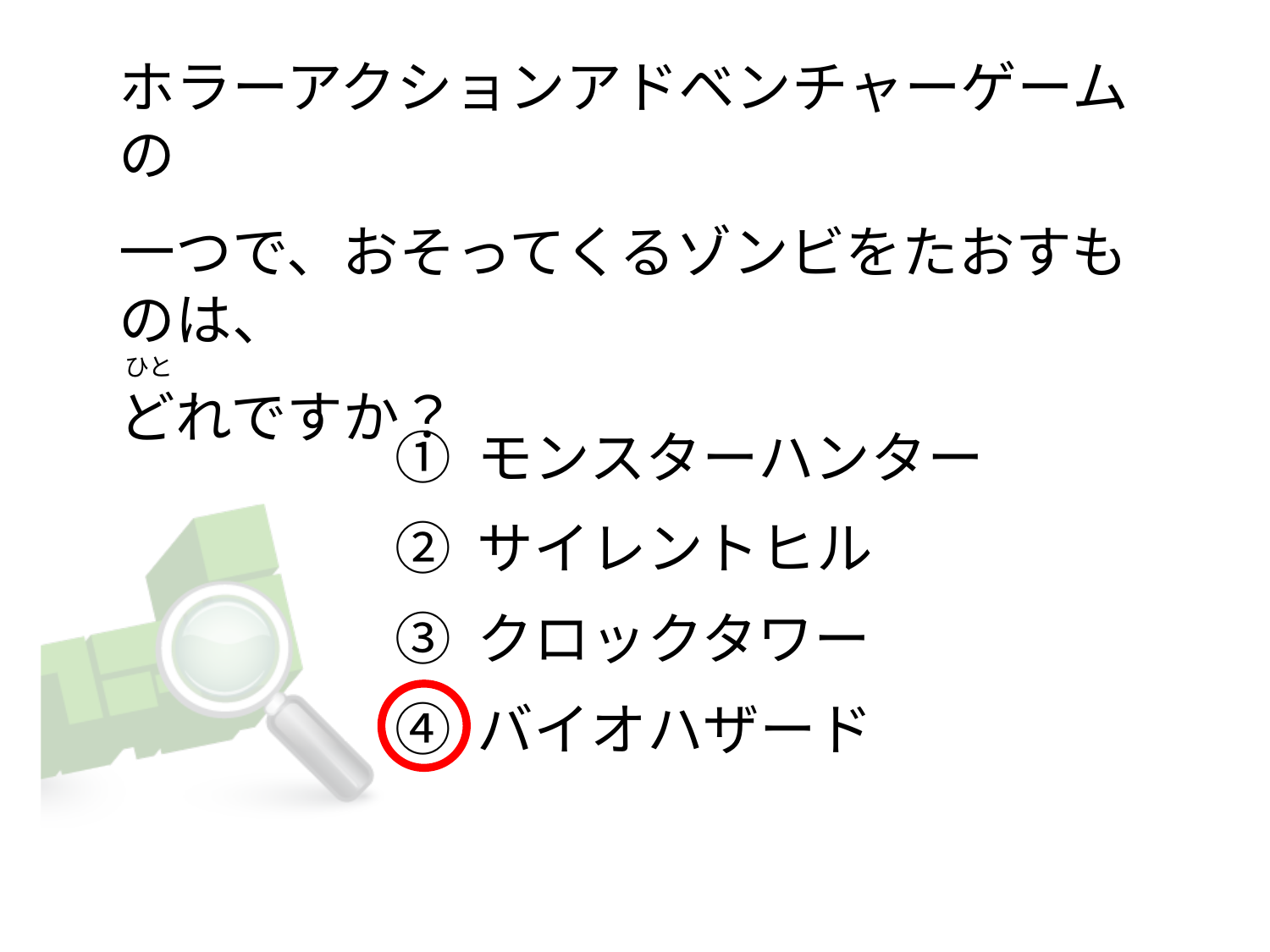

# ホラーアクションアドベンチャーゲームの   一つで、おそってくるゾンビをたおすものは、  ひと どれですか？
① モンスターハンター
② サイレントヒル
③ クロックタワー
④ バイオハザード